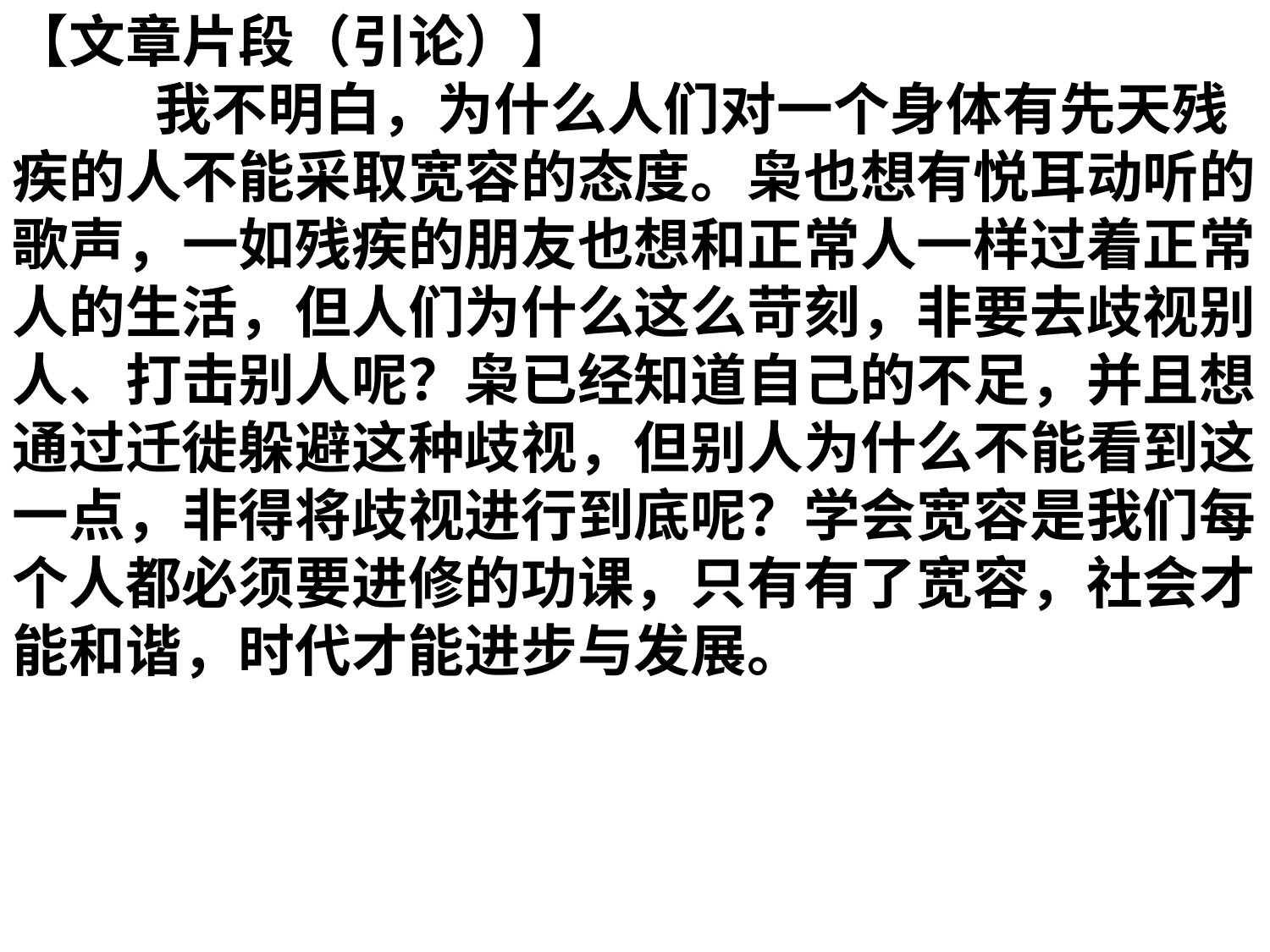

【文章片段（引论）】
          我不明白，为什么人们对一个身体有先天残疾的人不能采取宽容的态度。枭也想有悦耳动听的歌声，一如残疾的朋友也想和正常人一样过着正常人的生活，但人们为什么这么苛刻，非要去歧视别人、打击别人呢？枭已经知道自己的不足，并且想通过迁徙躲避这种歧视，但别人为什么不能看到这一点，非得将歧视进行到底呢？学会宽容是我们每个人都必须要进修的功课，只有有了宽容，社会才能和谐，时代才能进步与发展。